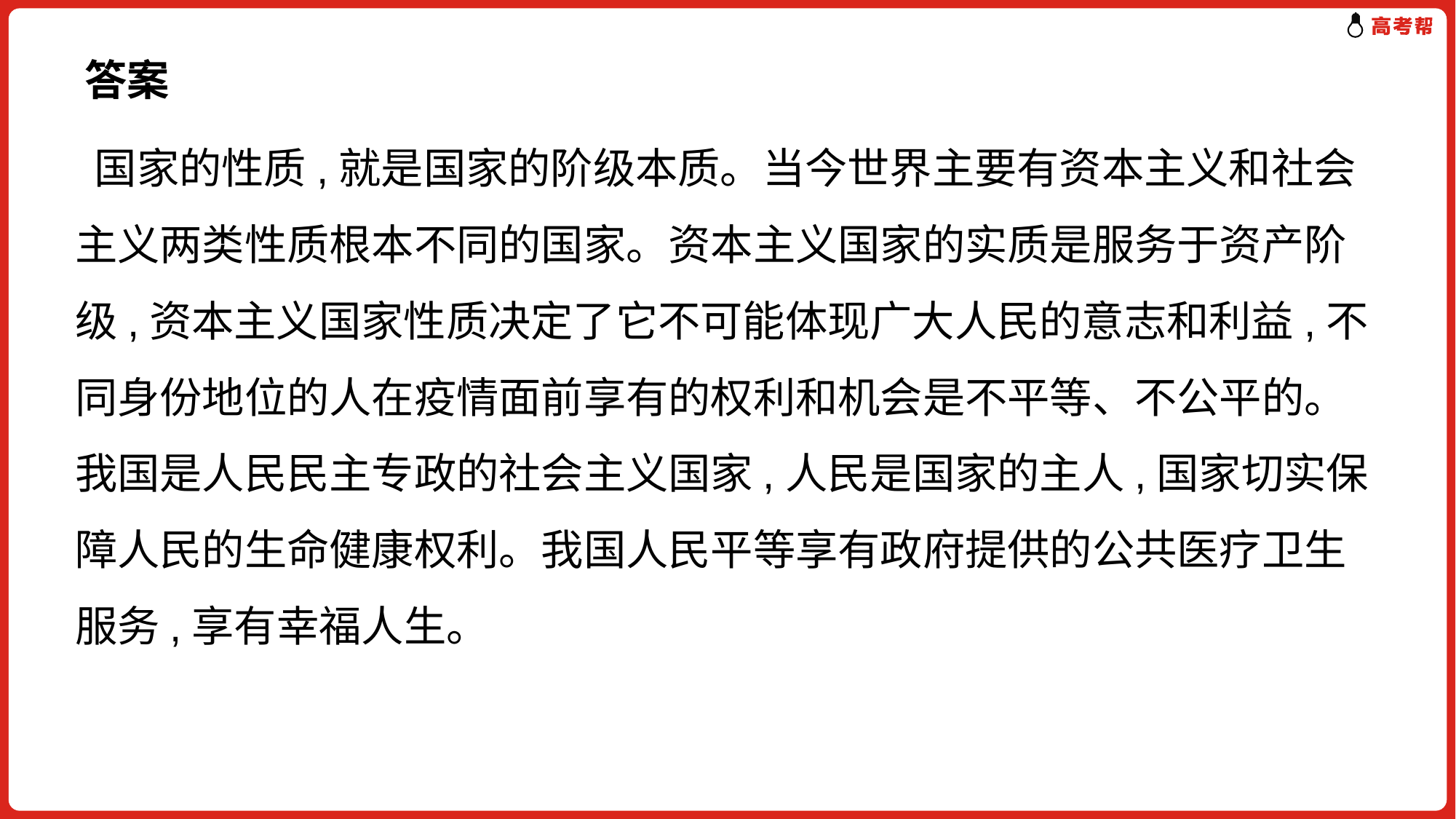

答案
 国家的性质,就是国家的阶级本质。当今世界主要有资本主义和社会主义两类性质根本不同的国家。资本主义国家的实质是服务于资产阶级,资本主义国家性质决定了它不可能体现广大人民的意志和利益,不同身份地位的人在疫情面前享有的权利和机会是不平等、不公平的。我国是人民民主专政的社会主义国家,人民是国家的主人,国家切实保障人民的生命健康权利。我国人民平等享有政府提供的公共医疗卫生服务,享有幸福人生。